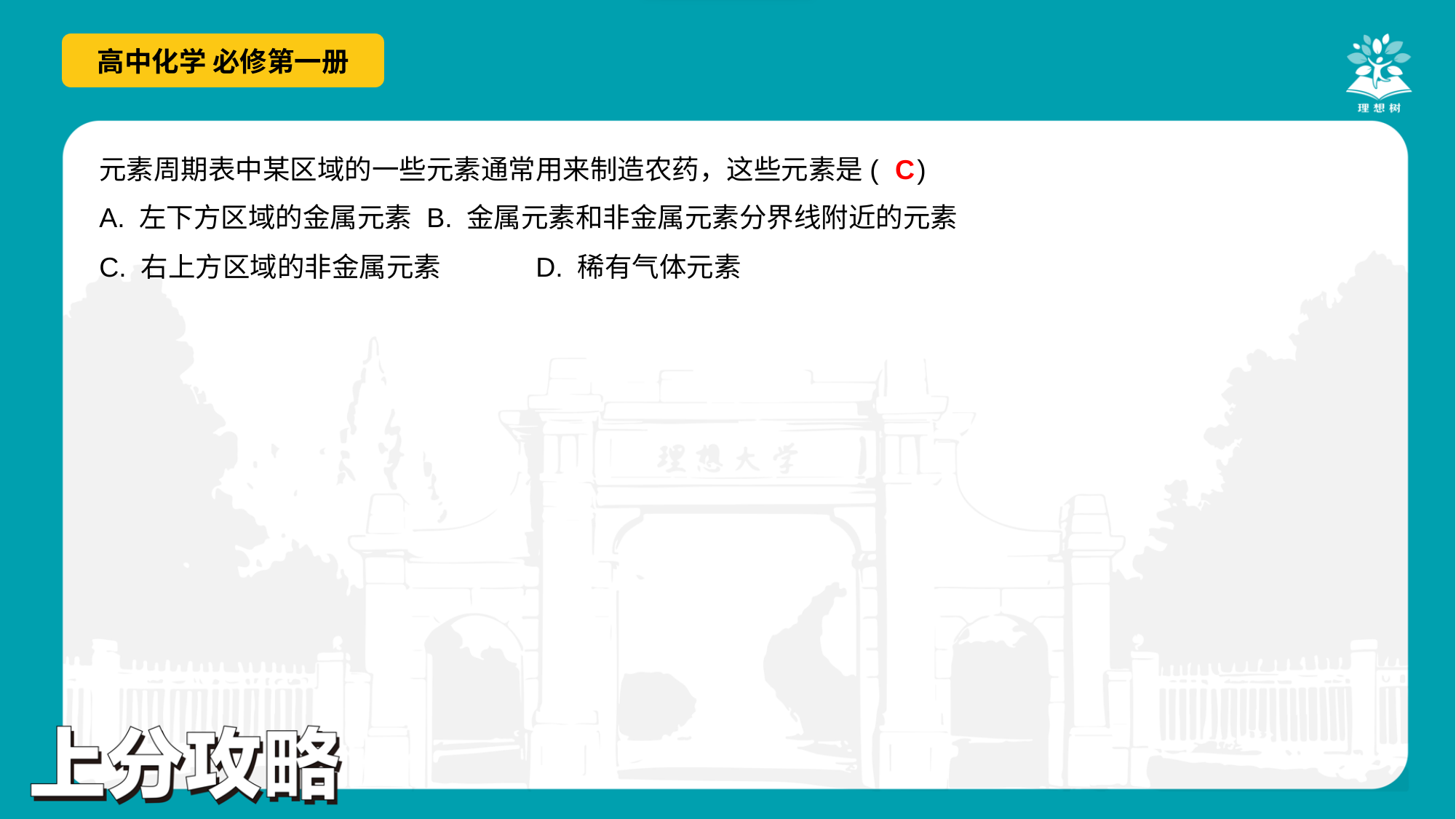

C
元素周期表中某区域的一些元素通常用来制造农药，这些元素是(     )
A. 左下方区域的金属元素	B. 金属元素和非金属元素分界线附近的元素
C. 右上方区域的非金属元素	D. 稀有气体元素